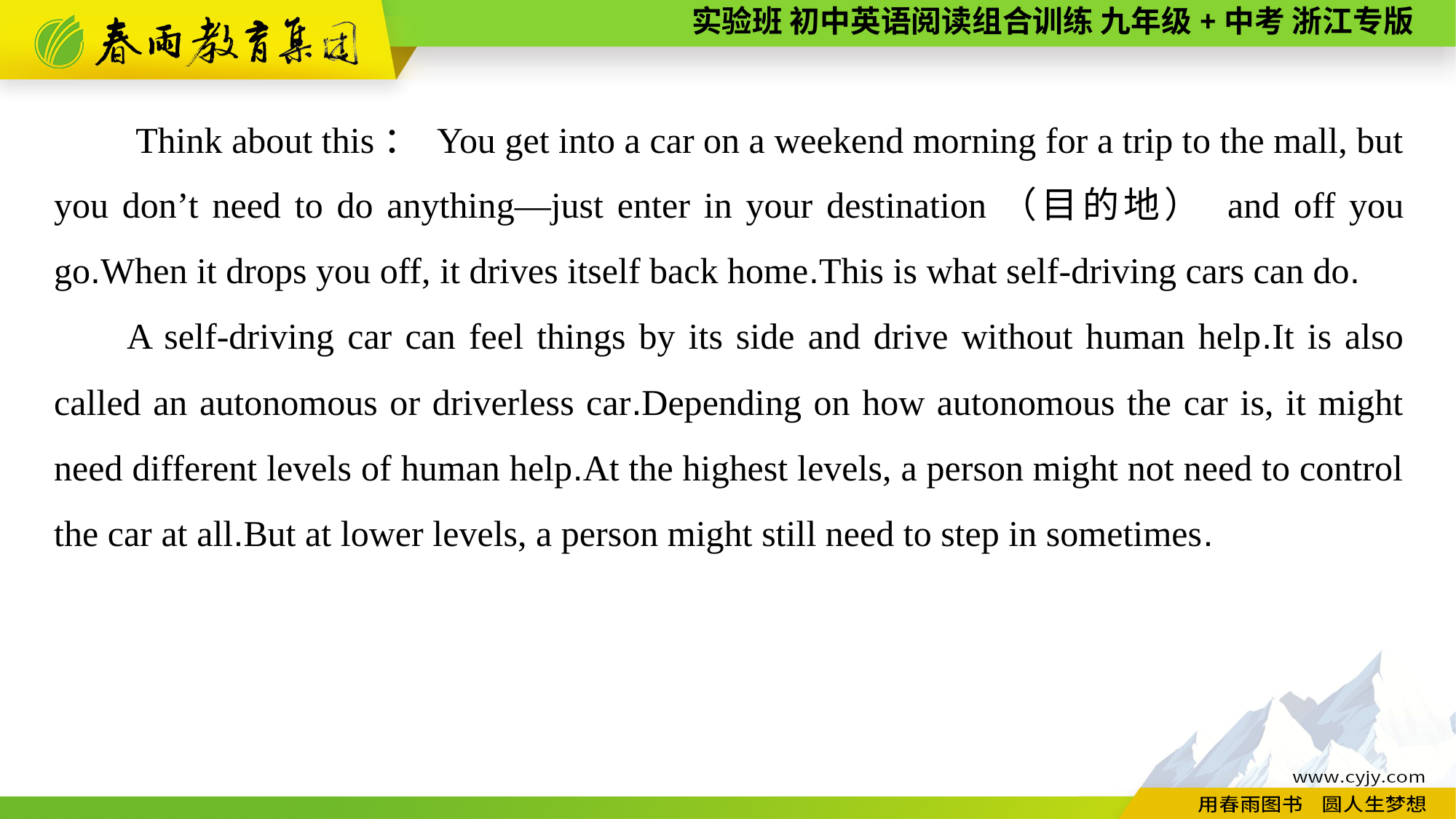

Think about this： You get into a car on a weekend morning for a trip to the mall, but you don’t need to do anything—just enter in your destination（目的地） and off you go.When it drops you off, it drives itself back home.This is what self-driving cars can do.
A self-driving car can feel things by its side and drive without human help.It is also called an autonomous or driverless car.Depending on how autonomous the car is, it might need different levels of human help.At the highest levels, a person might not need to control the car at all.But at lower levels, a person might still need to step in sometimes.